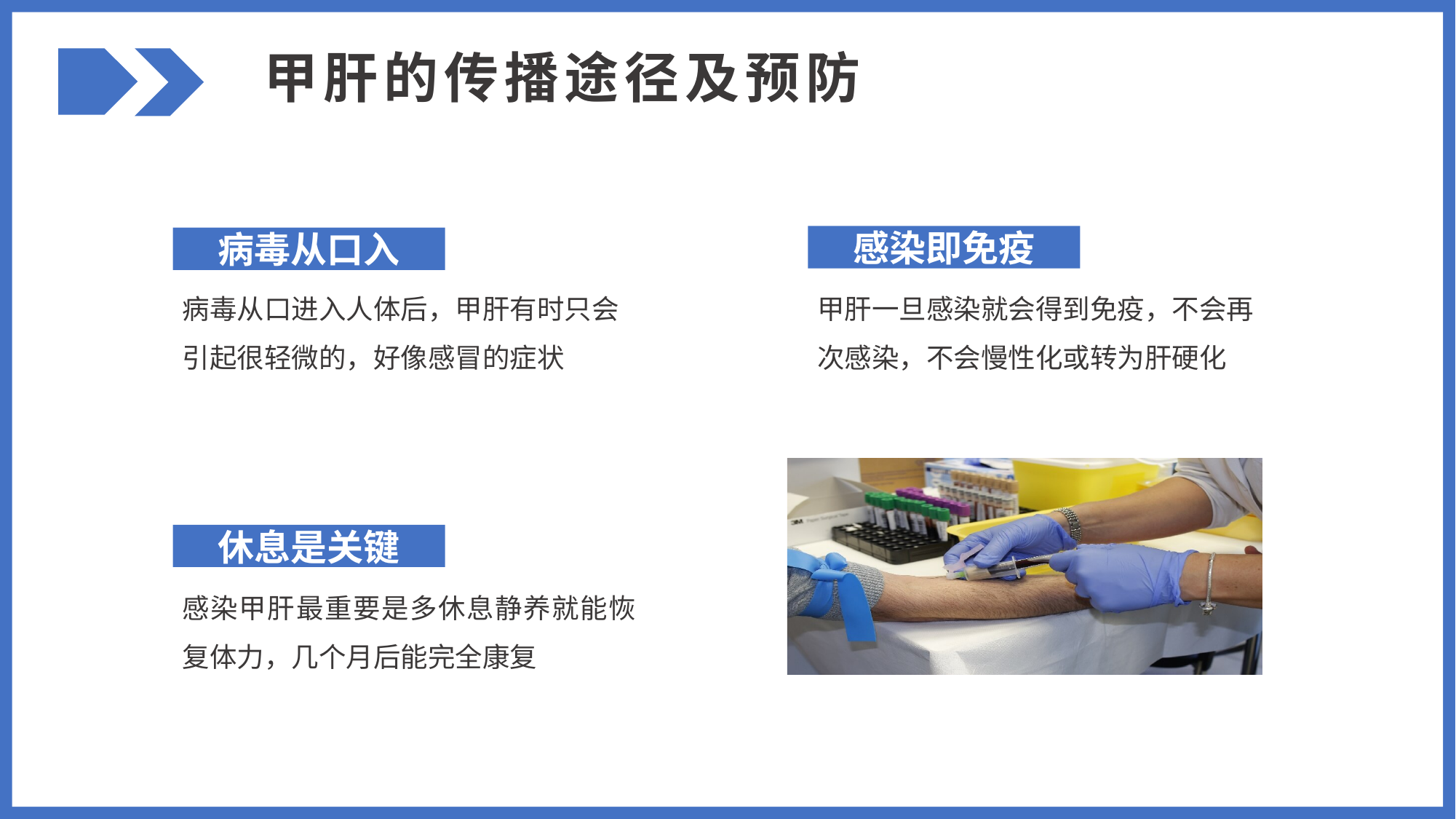

甲肝的传播途径及预防
感染即免疫
病毒从口入
病毒从口进入人体后，甲肝有时只会引起很轻微的，好像感冒的症状
甲肝一旦感染就会得到免疫，不会再次感染，不会慢性化或转为肝硬化

休息是关键
感染甲肝最重要是多休息静养就能恢复体力，几个月后能完全康复